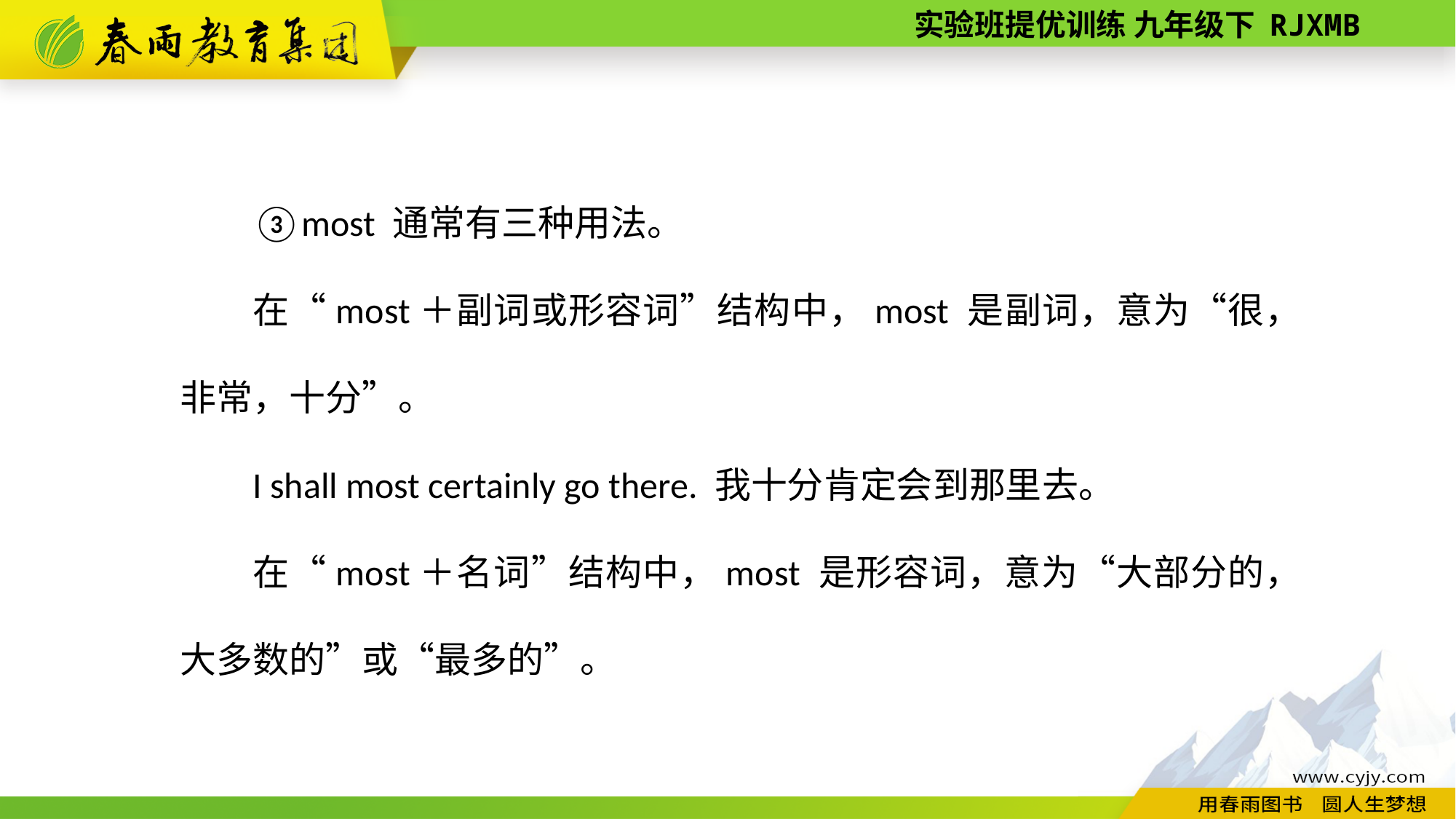

③most 通常有三种用法。
在“most＋副词或形容词”结构中，most 是副词，意为“很，非常，十分”。
I shall most certainly go there. 我十分肯定会到那里去。
在“most＋名词”结构中，most 是形容词，意为“大部分的，大多数的”或“最多的”。